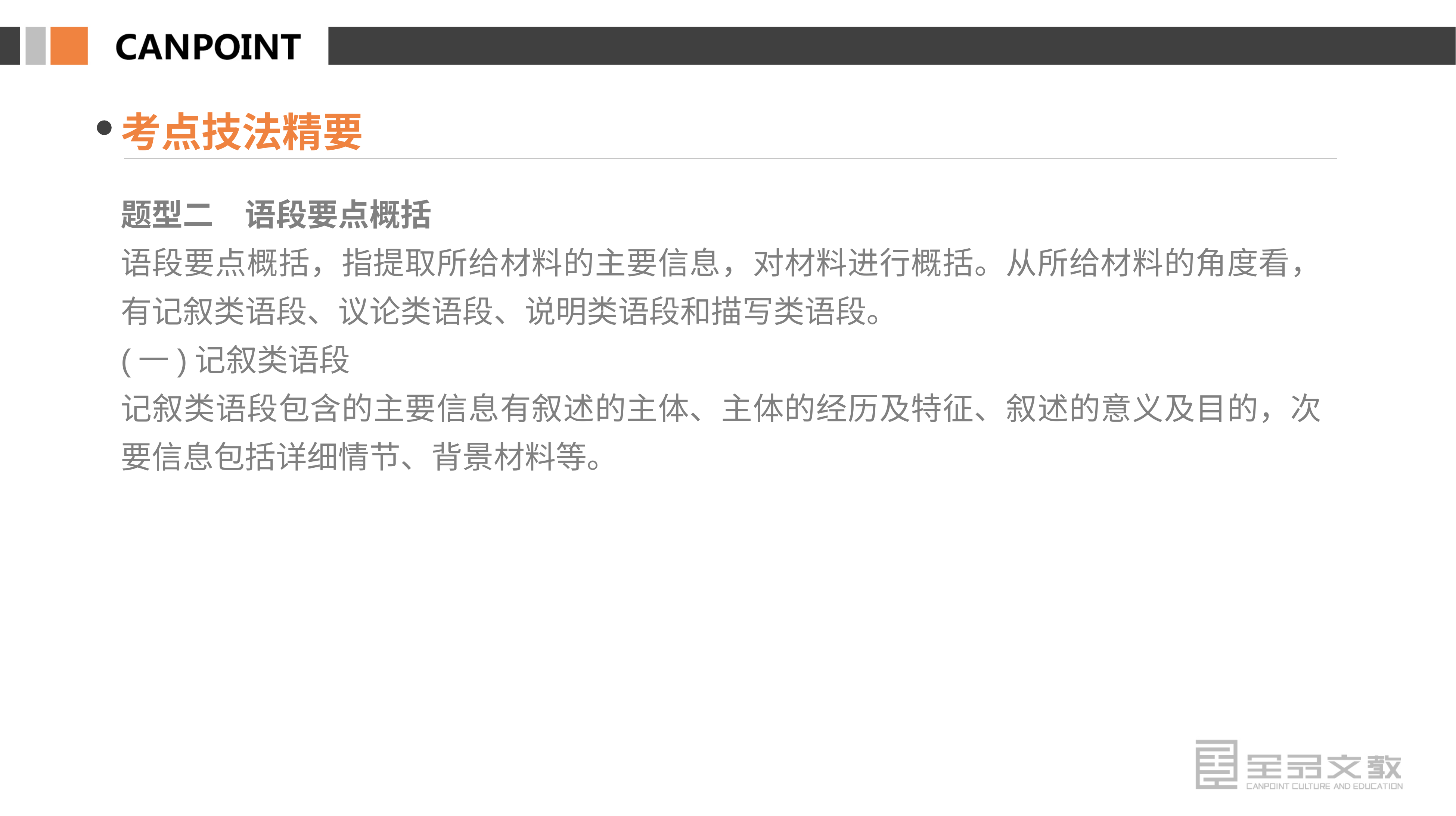

考点技法精要

题型二　语段要点概括
语段要点概括，指提取所给材料的主要信息，对材料进行概括。从所给材料的角度看，有记叙类语段、议论类语段、说明类语段和描写类语段。
(一)记叙类语段
记叙类语段包含的主要信息有叙述的主体、主体的经历及特征、叙述的意义及目的，次要信息包括详细情节、背景材料等。